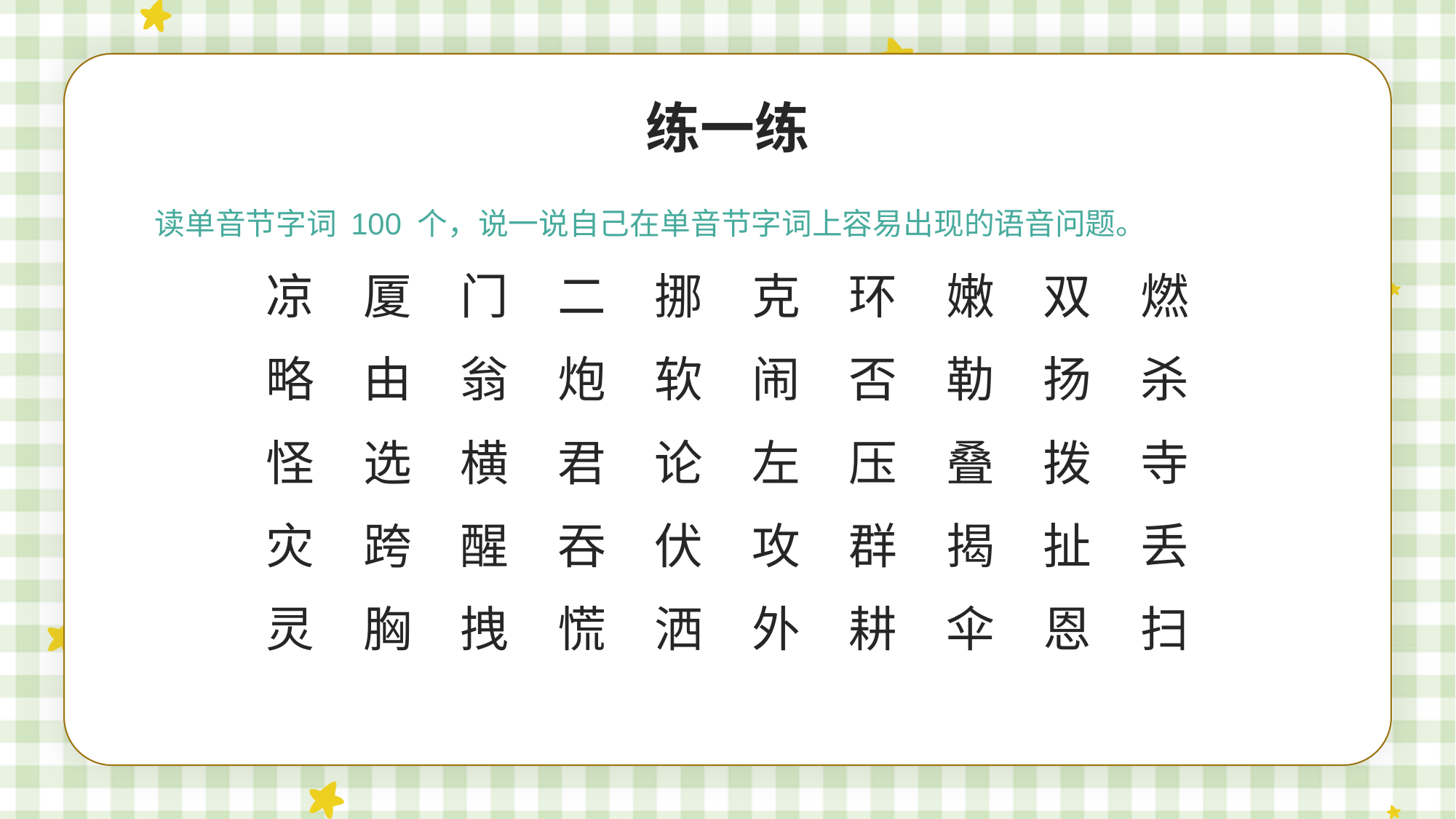

练一练
读单音节字词 100 个，说一说自己在单音节字词上容易出现的语音问题。
凉　厦　门　二　挪　克　环　嫩　双　燃
略　由　翁　炮　软　闹　否　勒　扬　杀
怪　选　横　君　论　左　压　叠　拨　寺
灾　跨　醒　吞　伏　攻　群　揭　扯　丢
灵　胸　拽　慌　洒　外　耕　伞　恩　扫